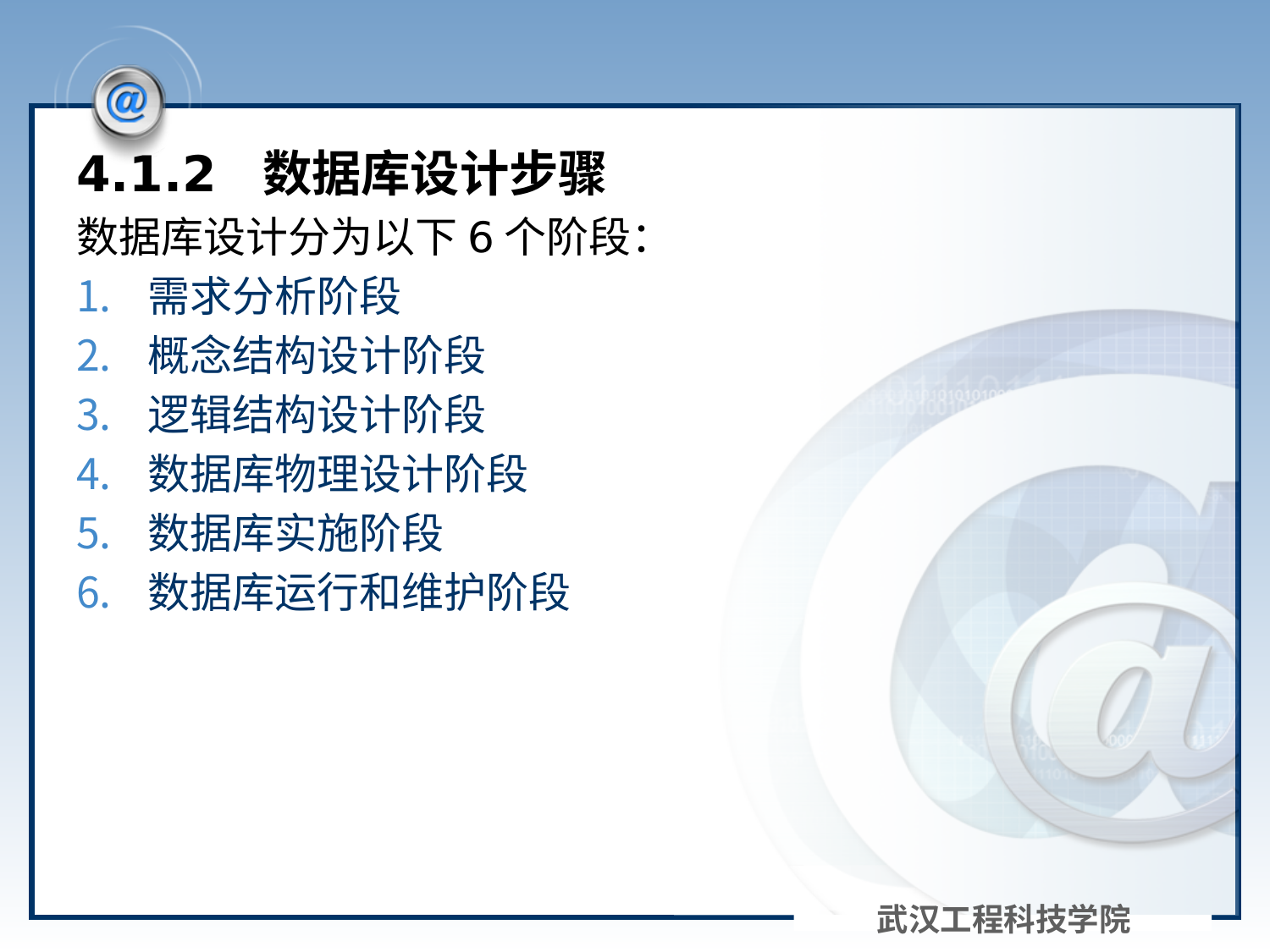

#
4.1.2  数据库设计步骤
数据库设计分为以下6个阶段：
需求分析阶段
概念结构设计阶段
逻辑结构设计阶段
数据库物理设计阶段
数据库实施阶段
数据库运行和维护阶段

武汉工程科技学院